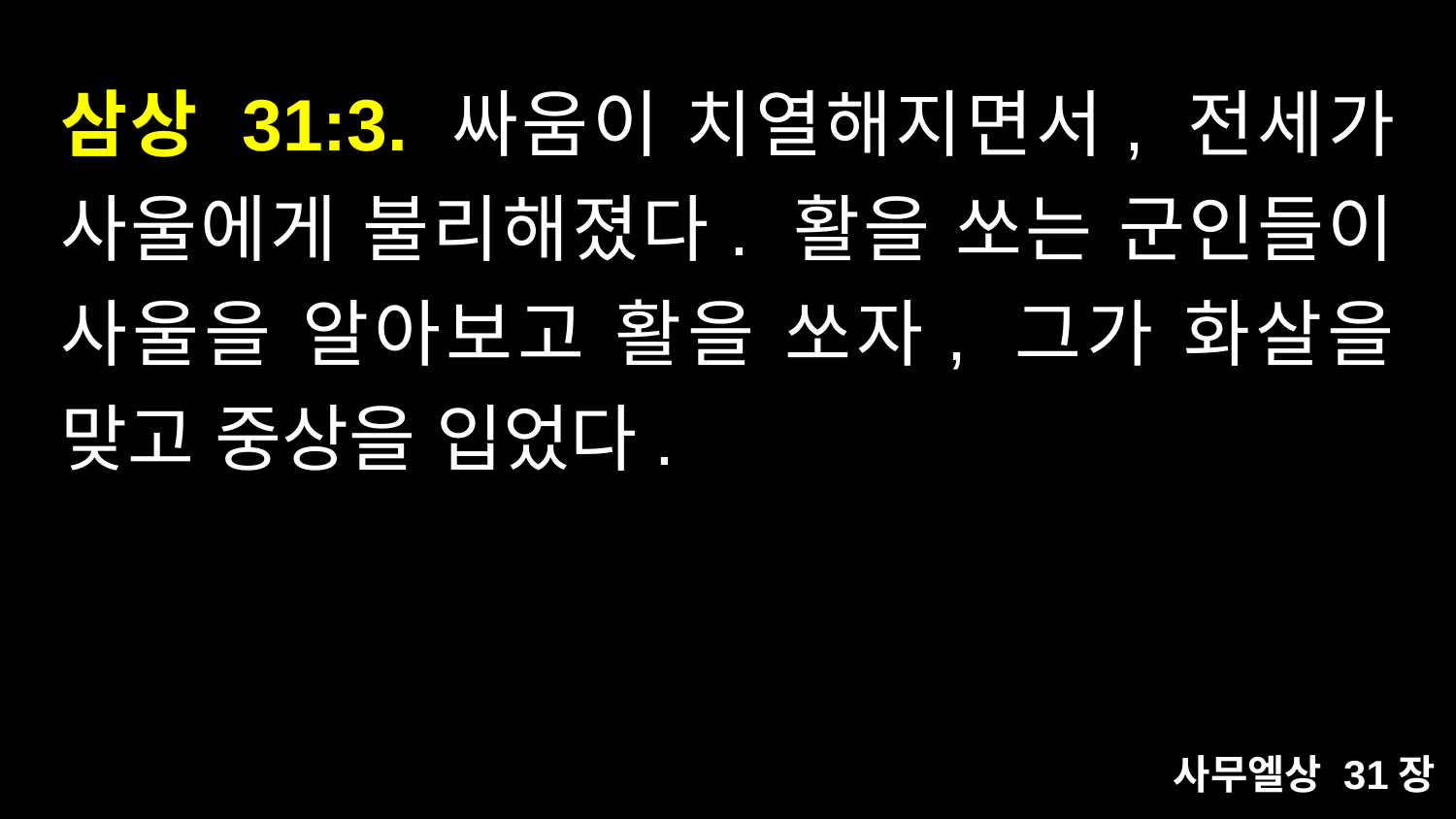

# 삼상 31:3. 싸움이 치열해지면서, 전세가 사울에게 불리해졌다. 활을 쏘는 군인들이 사울을 알아보고 활을 쏘자, 그가 화살을 맞고 중상을 입었다.
사무엘상 31장